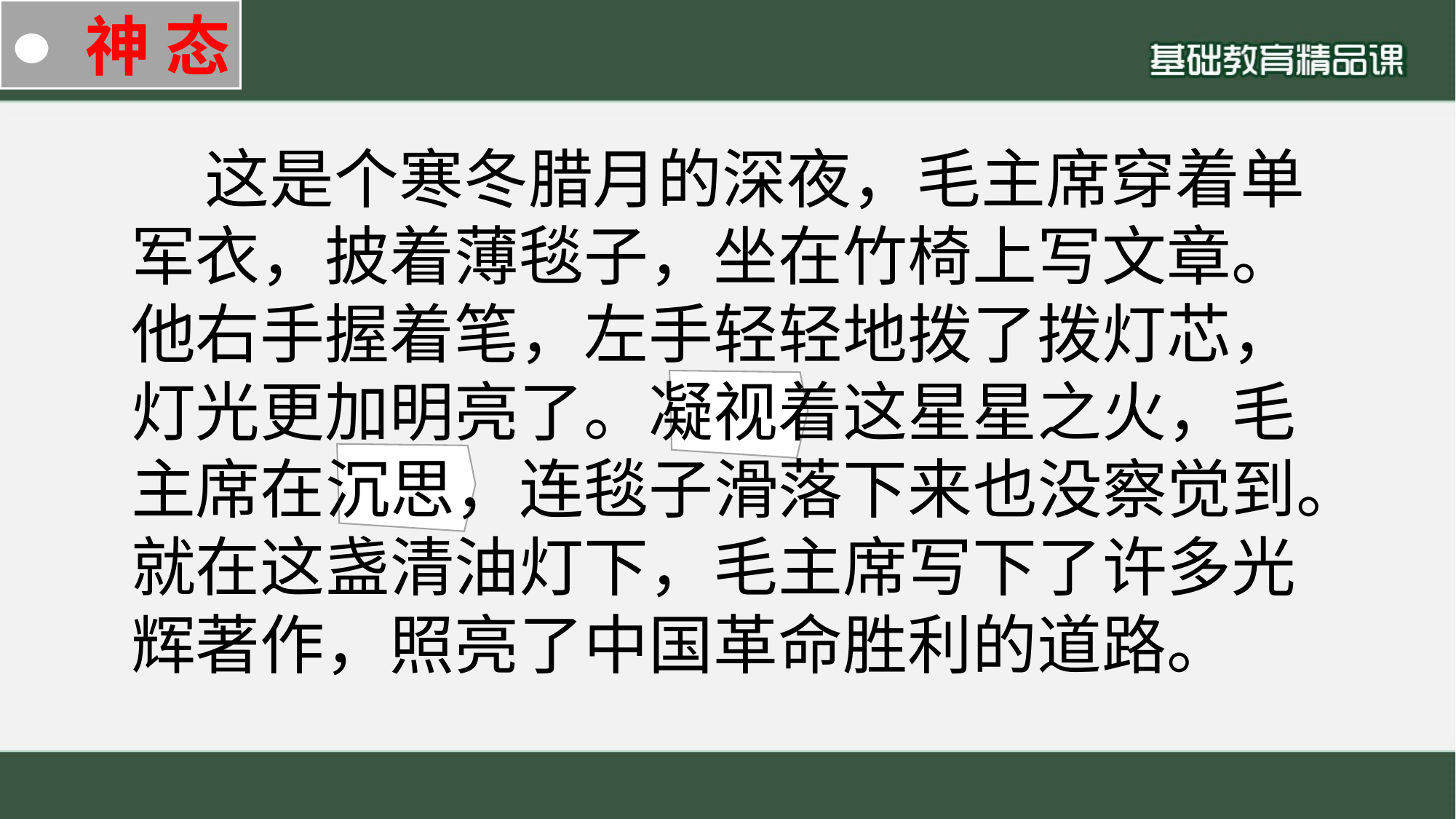

神 态

    这是个寒冬腊月的深夜，毛主席穿着单军衣，披着薄毯子，坐在竹椅上写文章。他右手握着笔，左手轻轻地拨了拨灯芯，灯光更加明亮了。凝视着这星星之火，毛主席在沉思，连毯子滑落下来也没察觉到。就在这盏清油灯下，毛主席写下了许多光辉著作，照亮了中国革命胜利的道路。